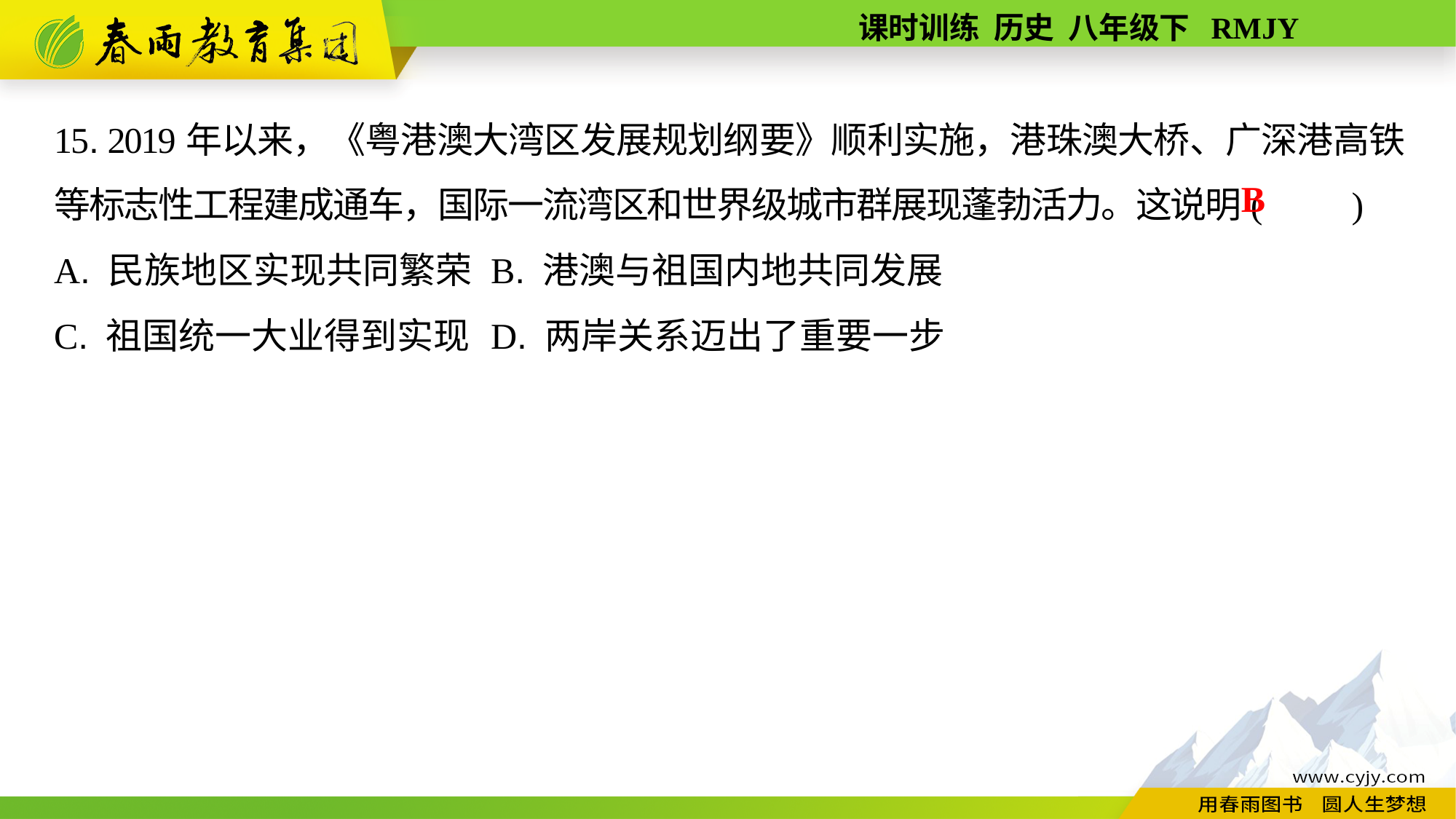

15. 2019年以来，《粤港澳大湾区发展规划纲要》顺利实施，港珠澳大桥、广深港高铁等标志性工程建成通车，国际一流湾区和世界级城市群展现蓬勃活力。这说明(　　)
A. 民族地区实现共同繁荣	B. 港澳与祖国内地共同发展
C. 祖国统一大业得到实现	D. 两岸关系迈出了重要一步
B